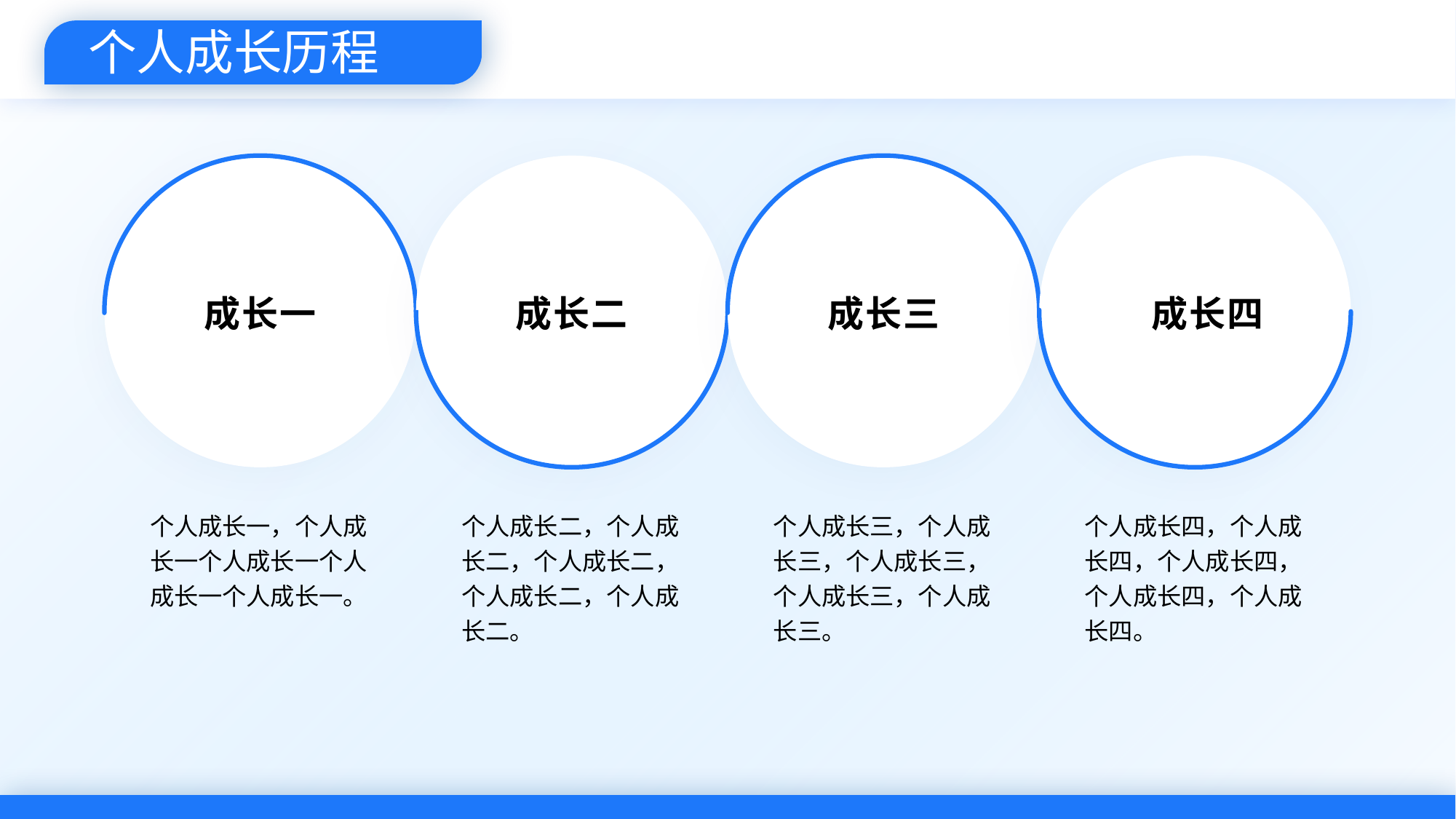

个人成长历程

成长一
个人成长一，个人成长一个人成长一个人成长一个人成长一。

成长二
个人成长二，个人成长二，个人成长二，个人成长二，个人成长二。

成长三
个人成长三，个人成长三，个人成长三，个人成长三，个人成长三。

成长四
个人成长四，个人成长四，个人成长四，个人成长四，个人成长四。